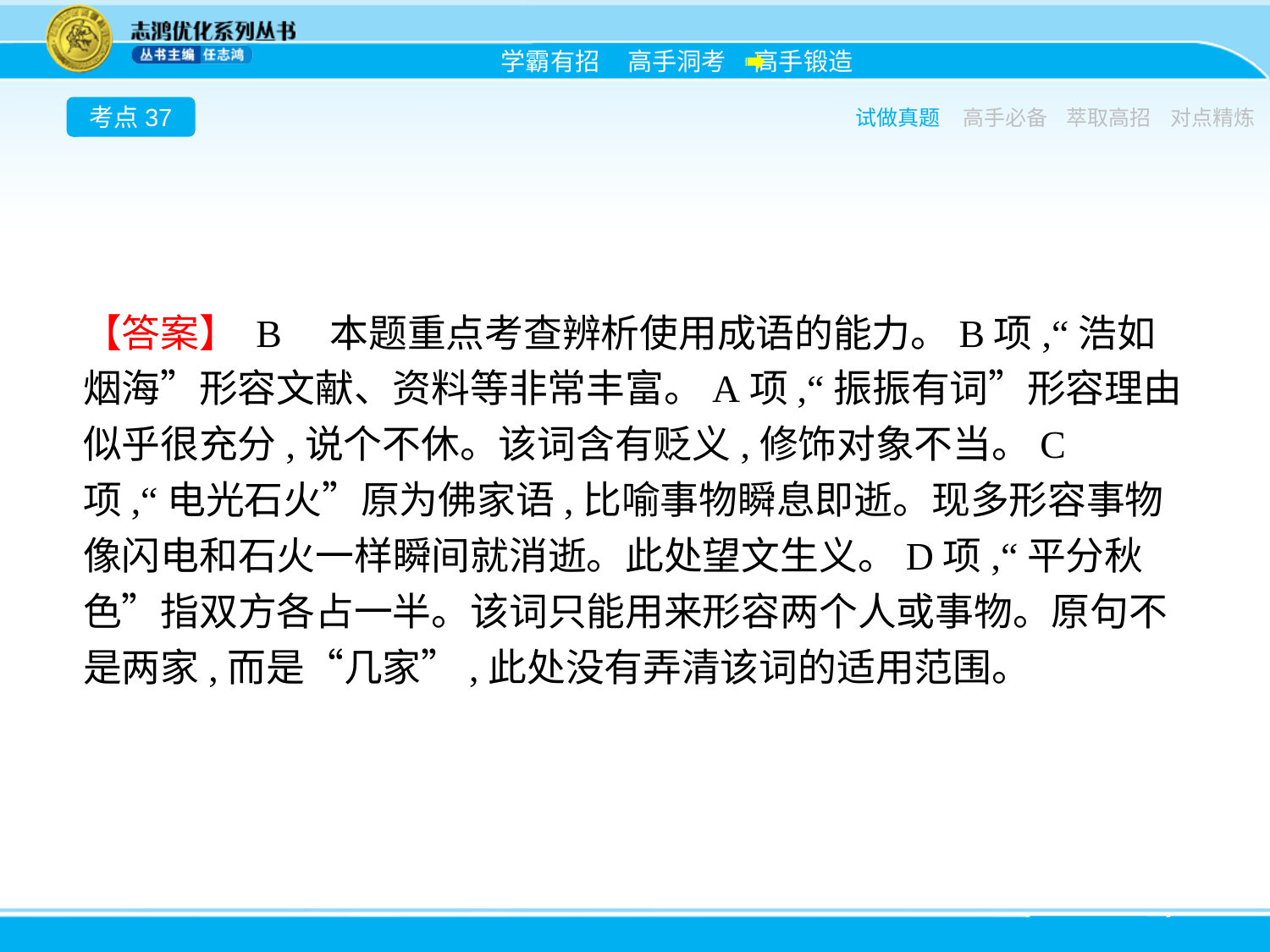

考点37
试做真题
高手必备
萃取高招
对点精炼
【答案】 B　本题重点考查辨析使用成语的能力。B项,“浩如烟海”形容文献、资料等非常丰富。A项,“振振有词”形容理由似乎很充分,说个不休。该词含有贬义,修饰对象不当。C项,“电光石火”原为佛家语,比喻事物瞬息即逝。现多形容事物像闪电和石火一样瞬间就消逝。此处望文生义。D项,“平分秋色”指双方各占一半。该词只能用来形容两个人或事物。原句不是两家,而是“几家”,此处没有弄清该词的适用范围。